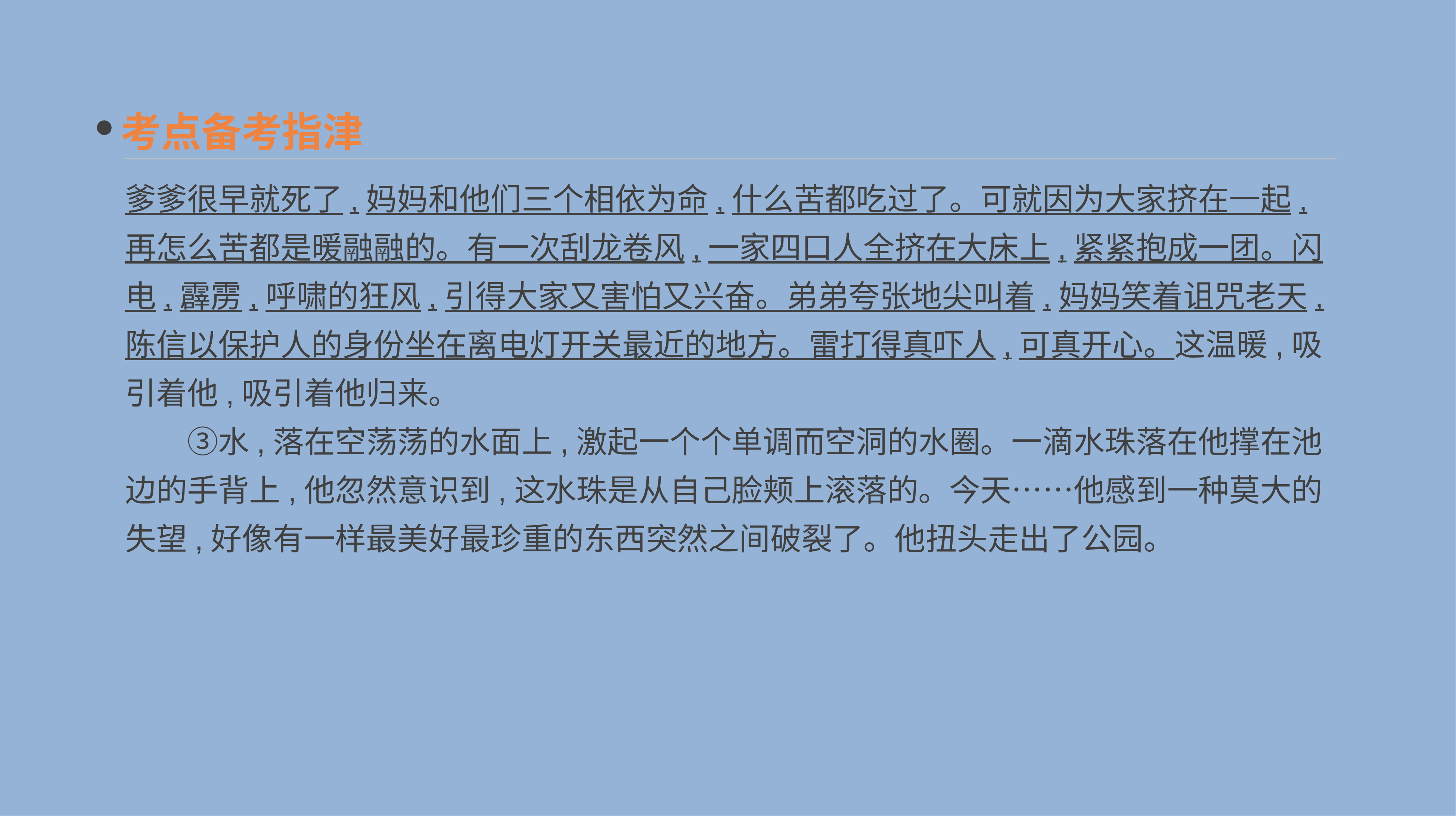

考点备考指津

爹爹很早就死了,妈妈和他们三个相依为命,什么苦都吃过了。可就因为大家挤在一起,再怎么苦都是暖融融的。有一次刮龙卷风,一家四口人全挤在大床上,紧紧抱成一团。闪电,霹雳,呼啸的狂风,引得大家又害怕又兴奋。弟弟夸张地尖叫着,妈妈笑着诅咒老天,陈信以保护人的身份坐在离电灯开关最近的地方。雷打得真吓人,可真开心。这温暖,吸引着他,吸引着他归来。
　　③水,落在空荡荡的水面上,激起一个个单调而空洞的水圈。一滴水珠落在他撑在池边的手背上,他忽然意识到,这水珠是从自己脸颊上滚落的。今天……他感到一种莫大的失望,好像有一样最美好最珍重的东西突然之间破裂了。他扭头走出了公园。